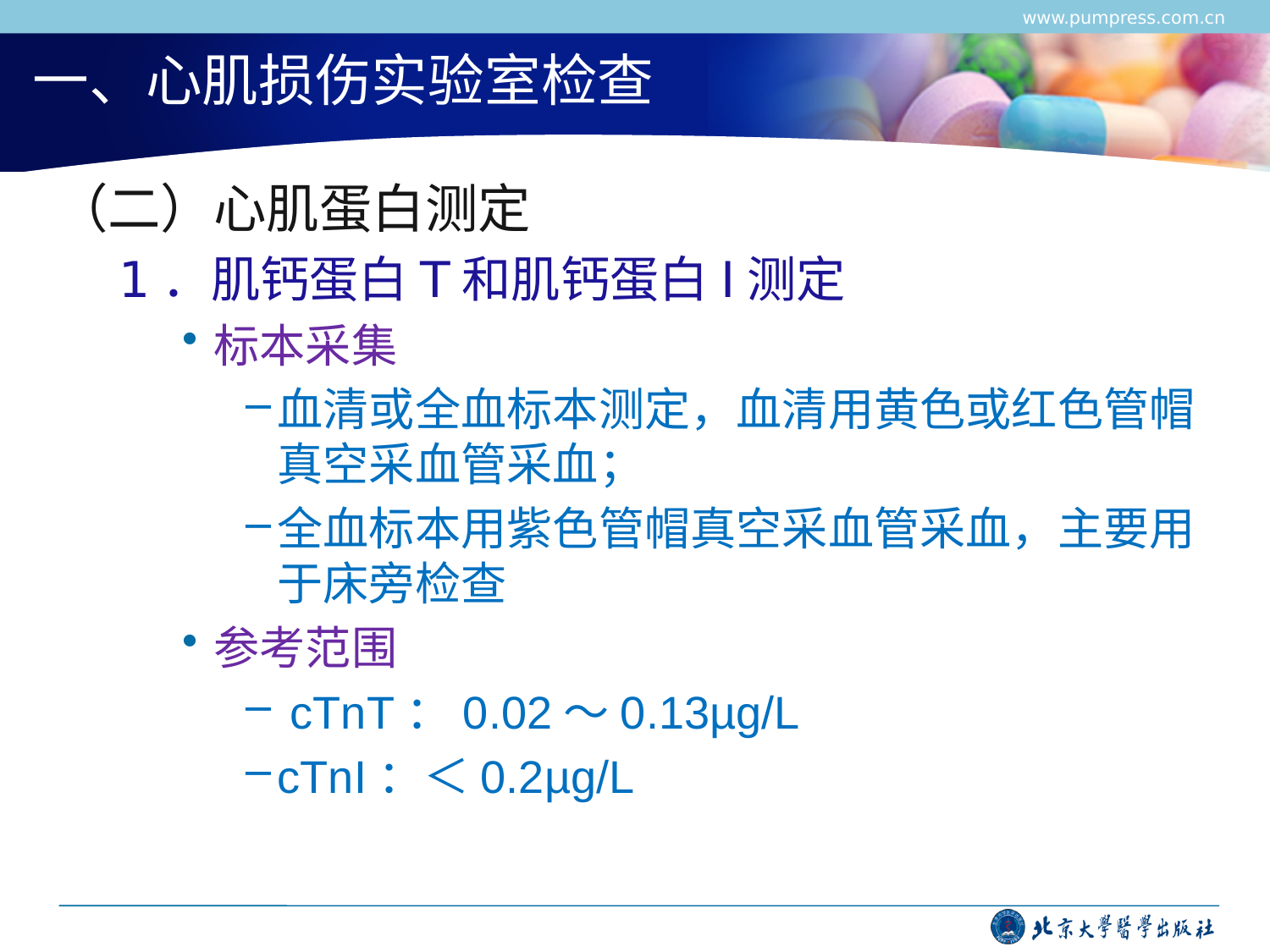

www.pumpress.com.cn
# 一、心肌损伤实验室检查
（二）心肌蛋白测定
1．肌钙蛋白T和肌钙蛋白I测定
标本采集
血清或全血标本测定，血清用黄色或红色管帽真空采血管采血；
全血标本用紫色管帽真空采血管采血，主要用于床旁检查
参考范围
 cTnT：0.02～0.13µg/L
cTnI：＜0.2µg/L